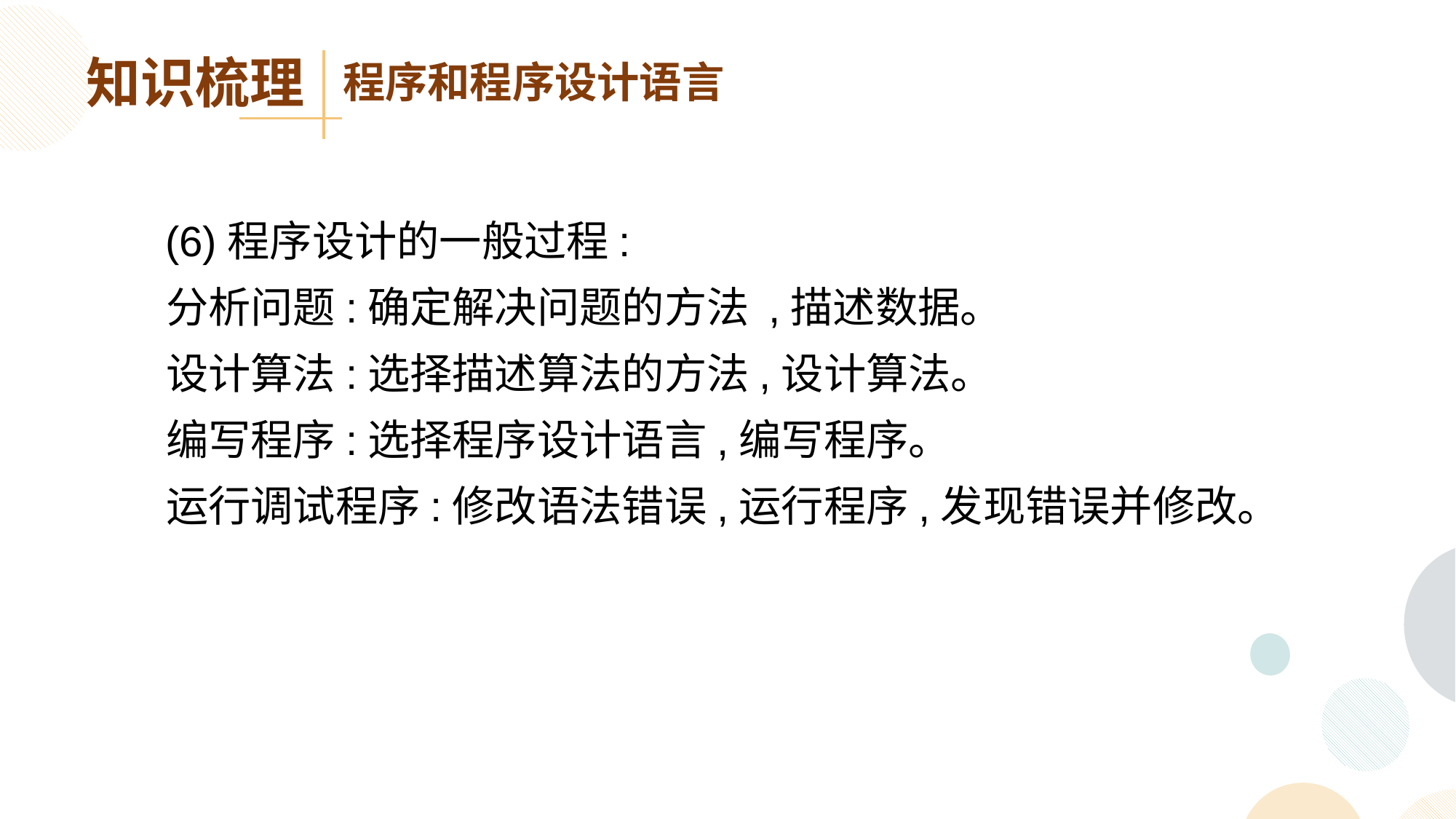

知识梳理
程序和程序设计语言
    (6)程序设计的一般过程:
    分析问题:确定解决问题的方法 ,描述数据。
    设计算法:选择描述算法的方法,设计算法。
    编写程序:选择程序设计语言,编写程序。
    运行调试程序:修改语法错误,运行程序,发现错误并修改。